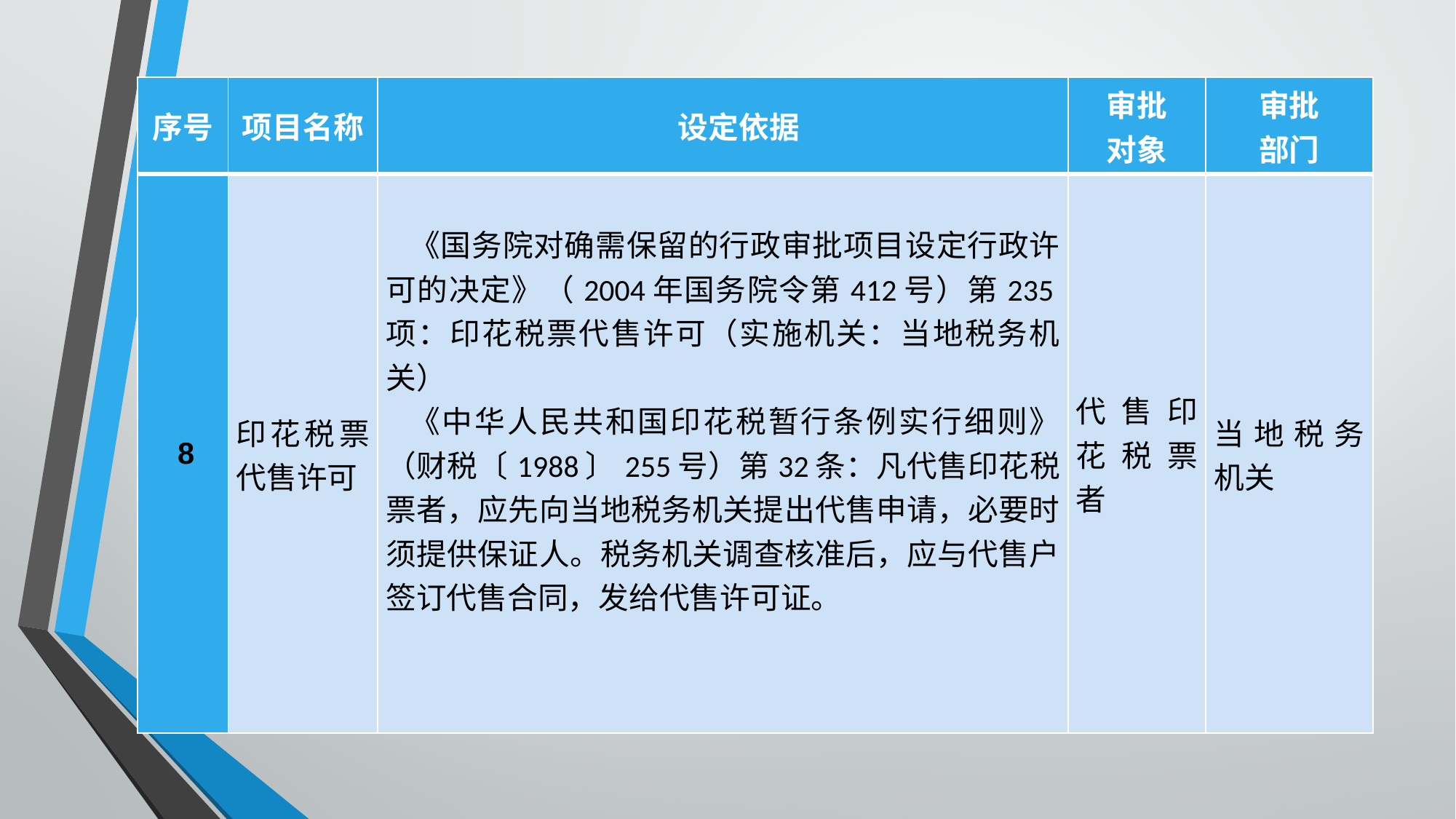

#
| 序号 | 项目名称 | 设定依据 | 审批 对象 | 审批 部门 |
| --- | --- | --- | --- | --- |
| 8 | 印花税票代售许可 | 《国务院对确需保留的行政审批项目设定行政许可的决定》（2004年国务院令第412号）第235项：印花税票代售许可（实施机关：当地税务机关） 《中华人民共和国印花税暂行条例实行细则》（财税〔1988〕255号）第32条：凡代售印花税票者，应先向当地税务机关提出代售申请，必要时须提供保证人。税务机关调查核准后，应与代售户签订代售合同，发给代售许可证。 | 代售印花税票者 | 当地税务机关 |